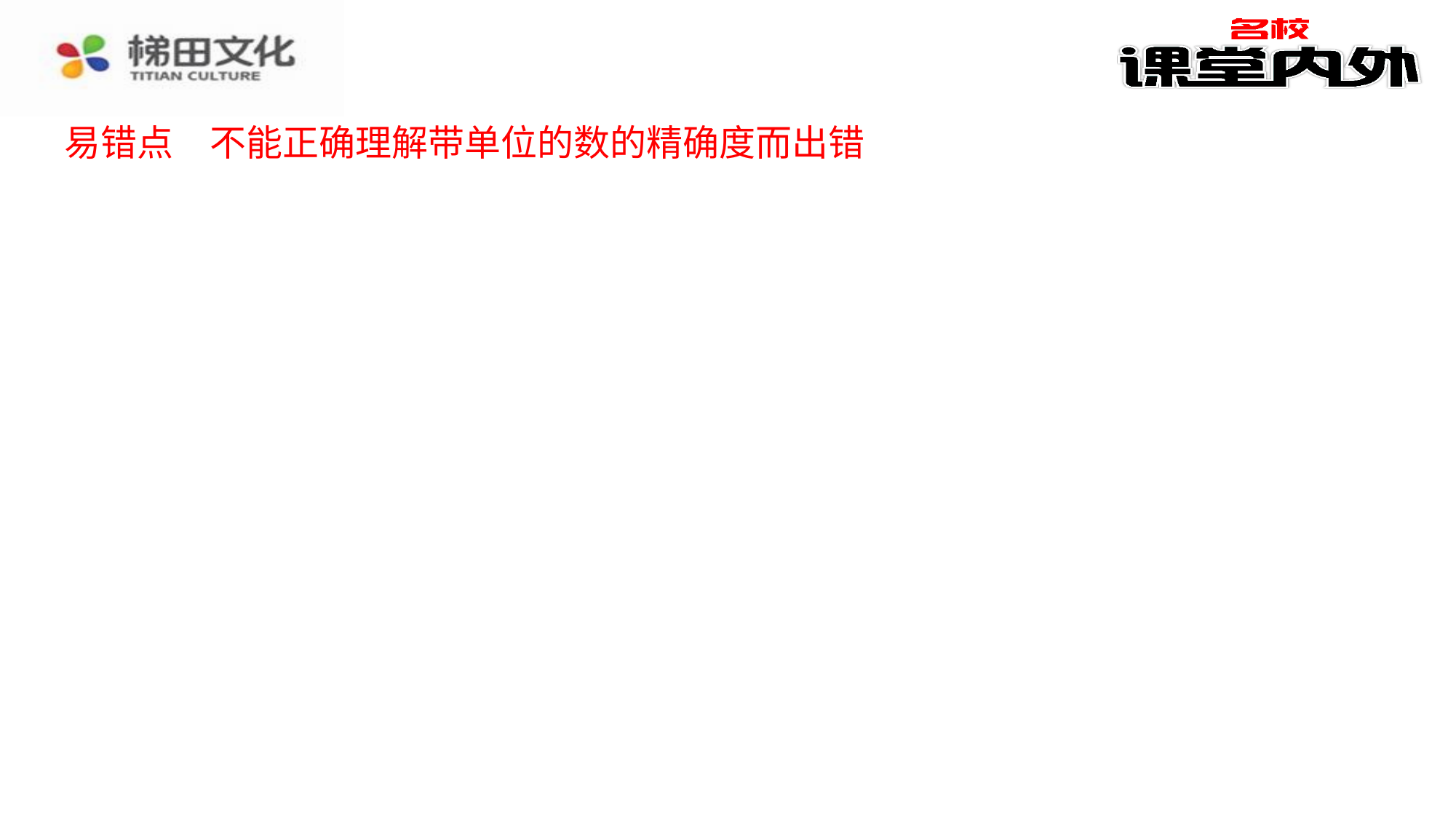

易错点　不能正确理解带单位的数的精确度而出错
易错点　不能正确理解带单位的数的精确度而出错